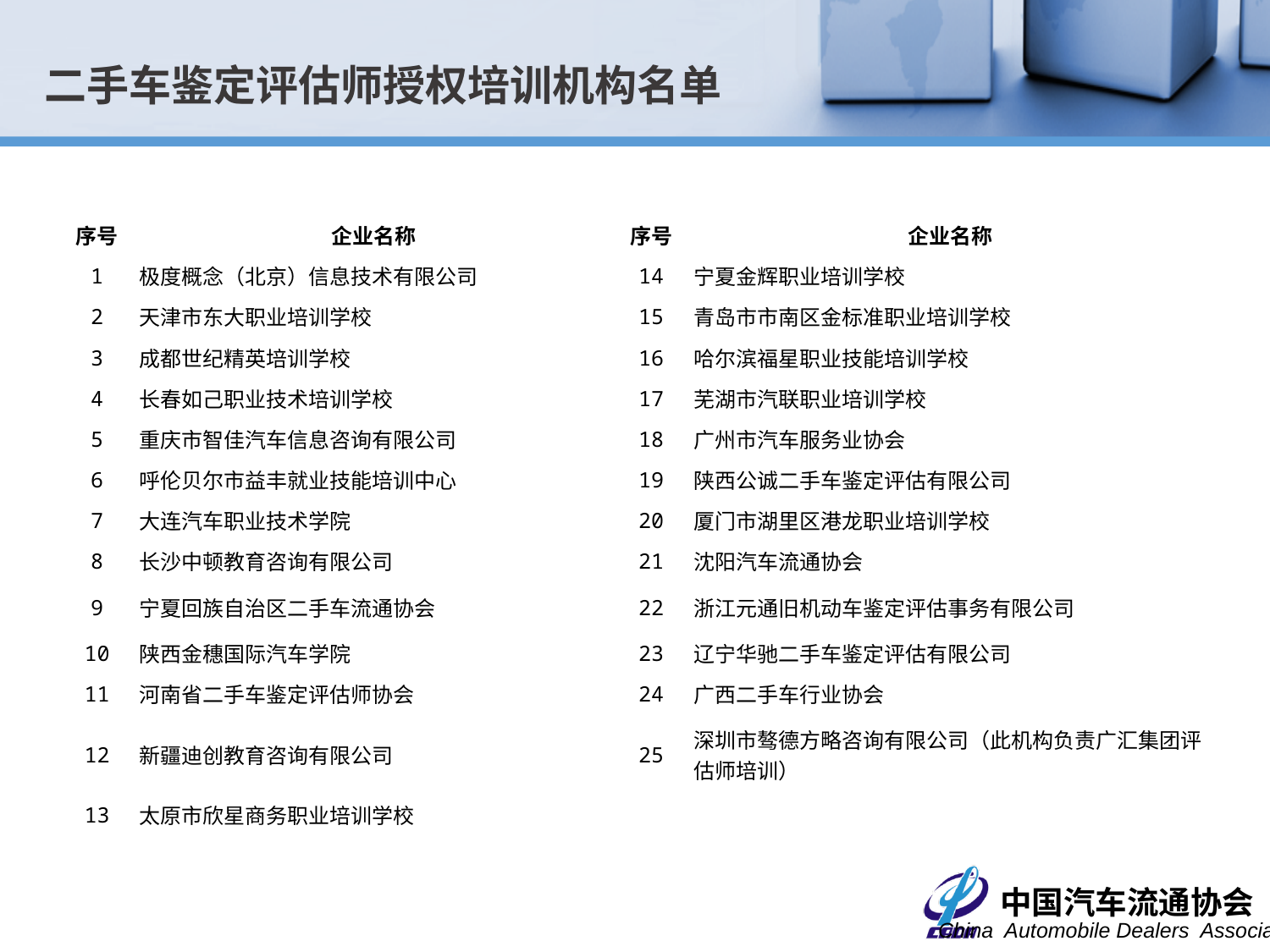

二手车鉴定评估师授权培训机构名单
| 序号 | 企业名称 | 序号 | 企业名称 |
| --- | --- | --- | --- |
| 1 | 极度概念（北京）信息技术有限公司 | 14 | 宁夏金辉职业培训学校 |
| 2 | 天津市东大职业培训学校 | 15 | 青岛市市南区金标准职业培训学校 |
| 3 | 成都世纪精英培训学校 | 16 | 哈尔滨福星职业技能培训学校 |
| 4 | 长春如己职业技术培训学校 | 17 | 芜湖市汽联职业培训学校 |
| 5 | 重庆市智佳汽车信息咨询有限公司 | 18 | 广州市汽车服务业协会 |
| 6 | 呼伦贝尔市益丰就业技能培训中心 | 19 | 陕西公诚二手车鉴定评估有限公司 |
| 7 | 大连汽车职业技术学院 | 20 | 厦门市湖里区港龙职业培训学校 |
| 8 | 长沙中顿教育咨询有限公司 | 21 | 沈阳汽车流通协会 |
| 9 | 宁夏回族自治区二手车流通协会 | 22 | 浙江元通旧机动车鉴定评估事务有限公司 |
| 10 | 陕西金穗国际汽车学院 | 23 | 辽宁华驰二手车鉴定评估有限公司 |
| 11 | 河南省二手车鉴定评估师协会 | 24 | 广西二手车行业协会 |
| 12 | 新疆迪创教育咨询有限公司 | 25 | 深圳市骜德方略咨询有限公司（此机构负责广汇集团评估师培训） |
| 13 | 太原市欣星商务职业培训学校 |  |  |

### Chart

| Category |
|---|